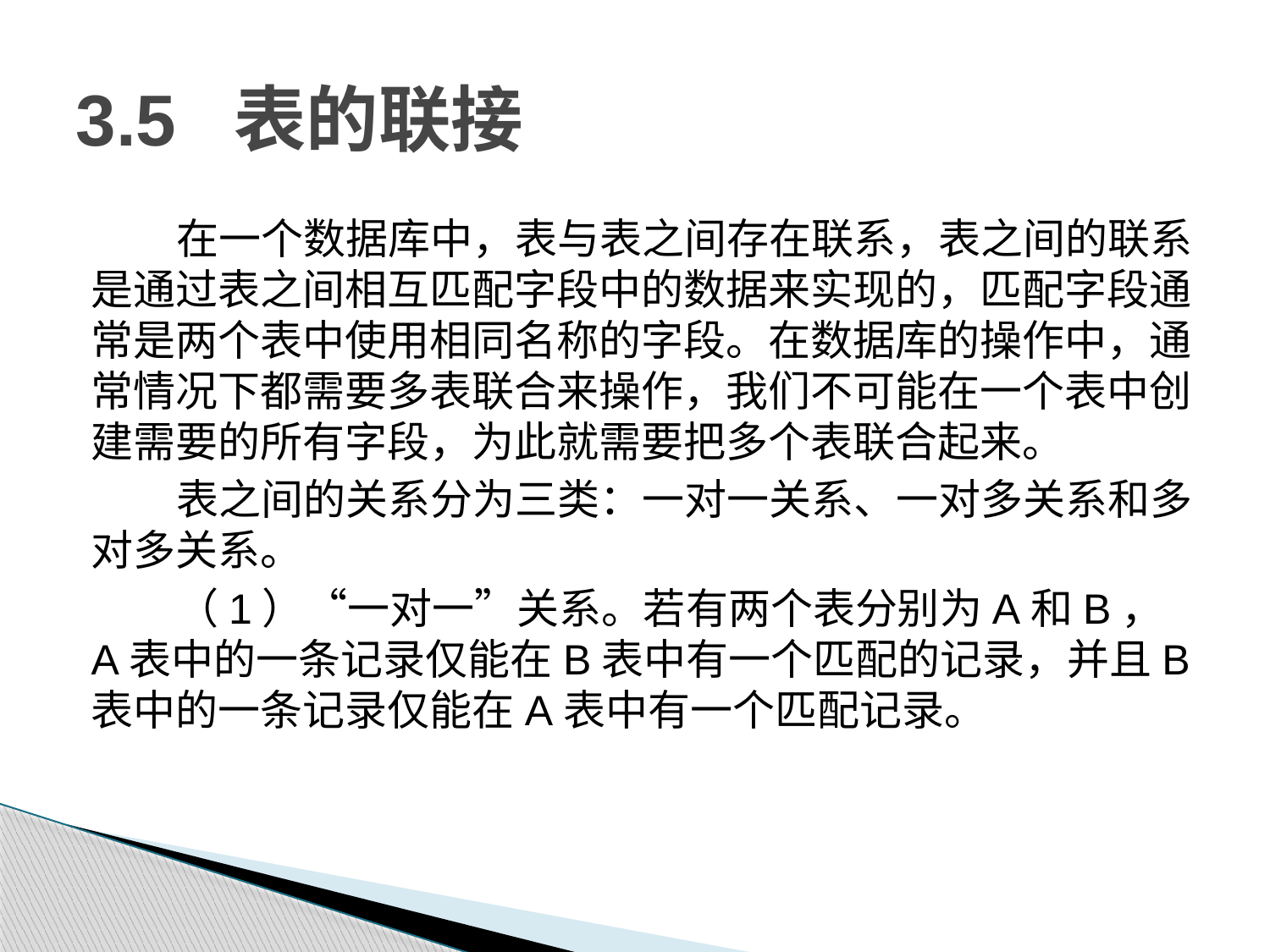

# 3.5  表的联接
在一个数据库中，表与表之间存在联系，表之间的联系是通过表之间相互匹配字段中的数据来实现的，匹配字段通常是两个表中使用相同名称的字段。在数据库的操作中，通常情况下都需要多表联合来操作，我们不可能在一个表中创建需要的所有字段，为此就需要把多个表联合起来。
表之间的关系分为三类：一对一关系、一对多关系和多对多关系。
（1）“一对一”关系。若有两个表分别为A和B，A表中的一条记录仅能在B表中有一个匹配的记录，并且B表中的一条记录仅能在A表中有一个匹配记录。